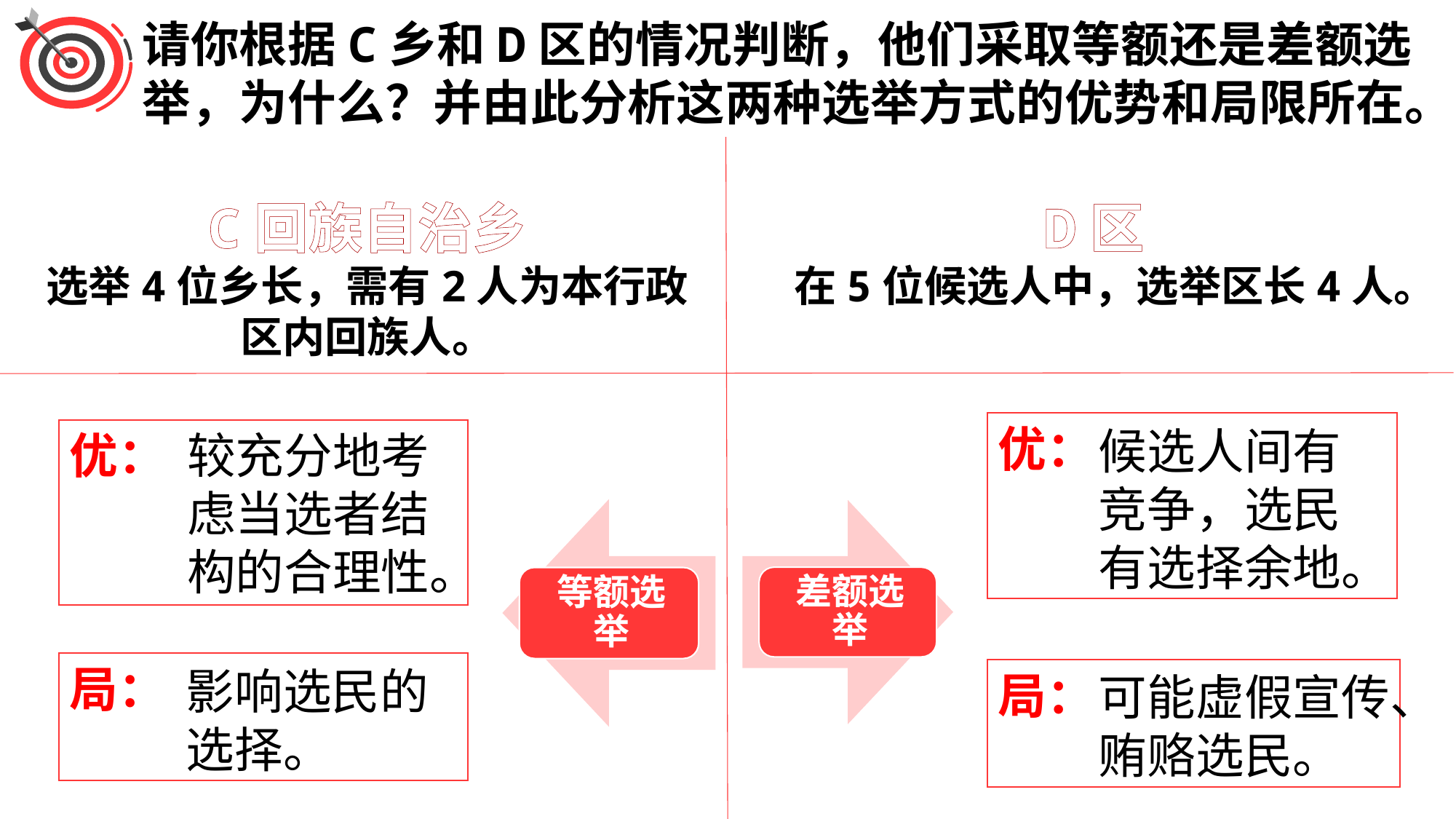

请你根据C乡和D区的情况判断，他们采取等额还是差额选举，为什么？并由此分析这两种选举方式的优势和局限所在。
C回族自治乡
选举4位乡长，需有2人为本行政区内回族人。
D区
在5位候选人中，选举区长4人。
优：

候选人间有竞争，选民有选择余地。
优：

较充分地考虑当选者结构的合理性。
等额选举
差额选举
局：

影响选民的选择。
局：

可能虚假宣传、贿赂选民。